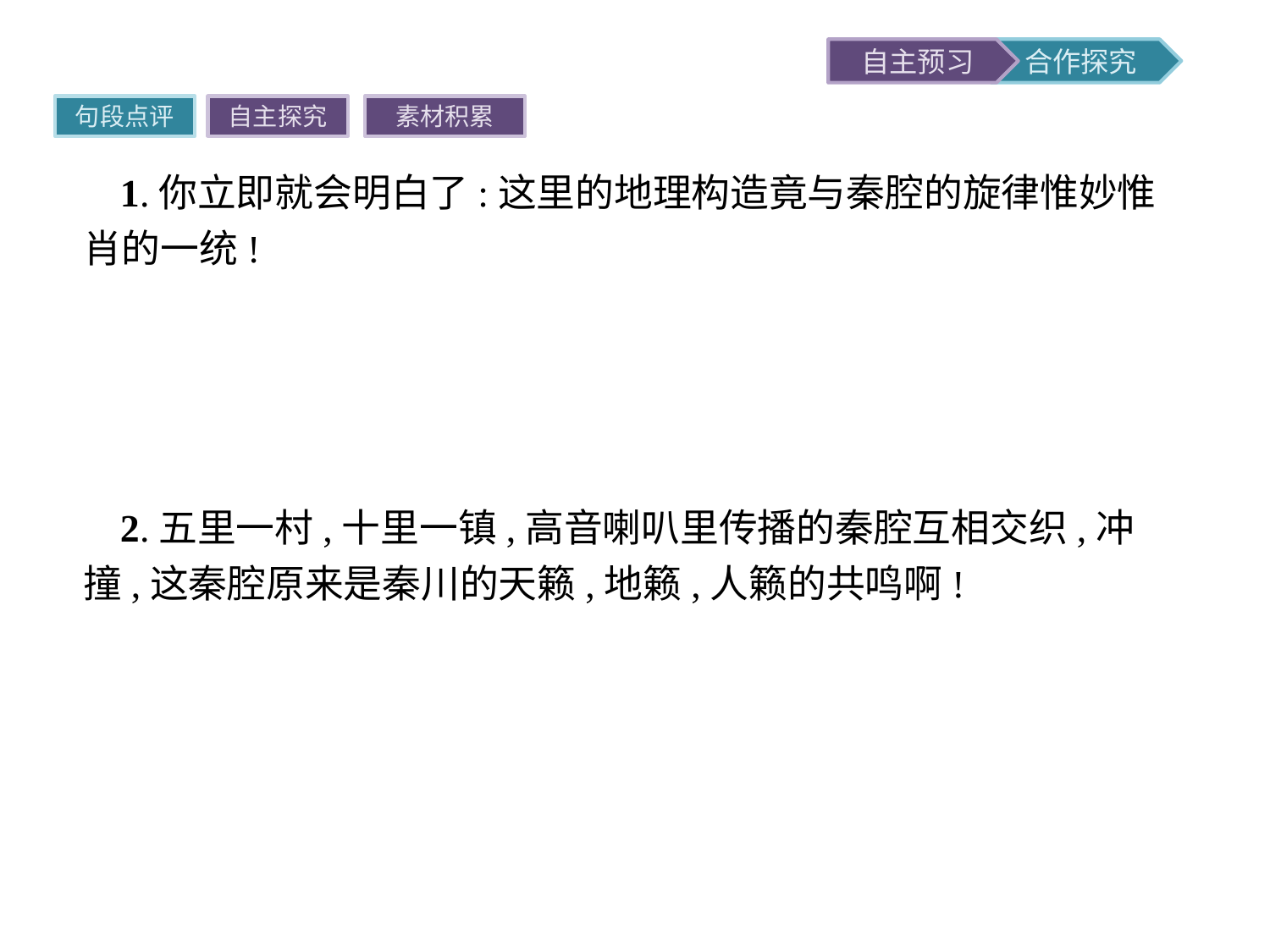

句段点评
自主探究
素材积累
1.你立即就会明白了:这里的地理构造竟与秦腔的旋律惟妙惟肖的一统!
点评秦腔高亢响亮、震撼人心,秦川大地辽阔、厚重,二者在粗犷豪放方面达到了“惟妙惟肖的一统”。秦腔是黄土地与老百姓生生不息的命运之声,一个地方的自然风光、人文地理、乡俗民情造就了具有地方特色的文化艺术。
2.五里一村,十里一镇,高音喇叭里传播的秦腔互相交织,冲撞,这秦腔原来是秦川的天籁,地籁,人籁的共鸣啊!
点评“籁”本指古代一种三孔乐器,后引申为从空穴中发出的声音,也指一般的声音。此处“天籁”“地籁”指的是自然环境,“人籁”则是指第三段提及的秦人的说话方式乃至喊人方式等,正是这些条件孕育了秦腔。